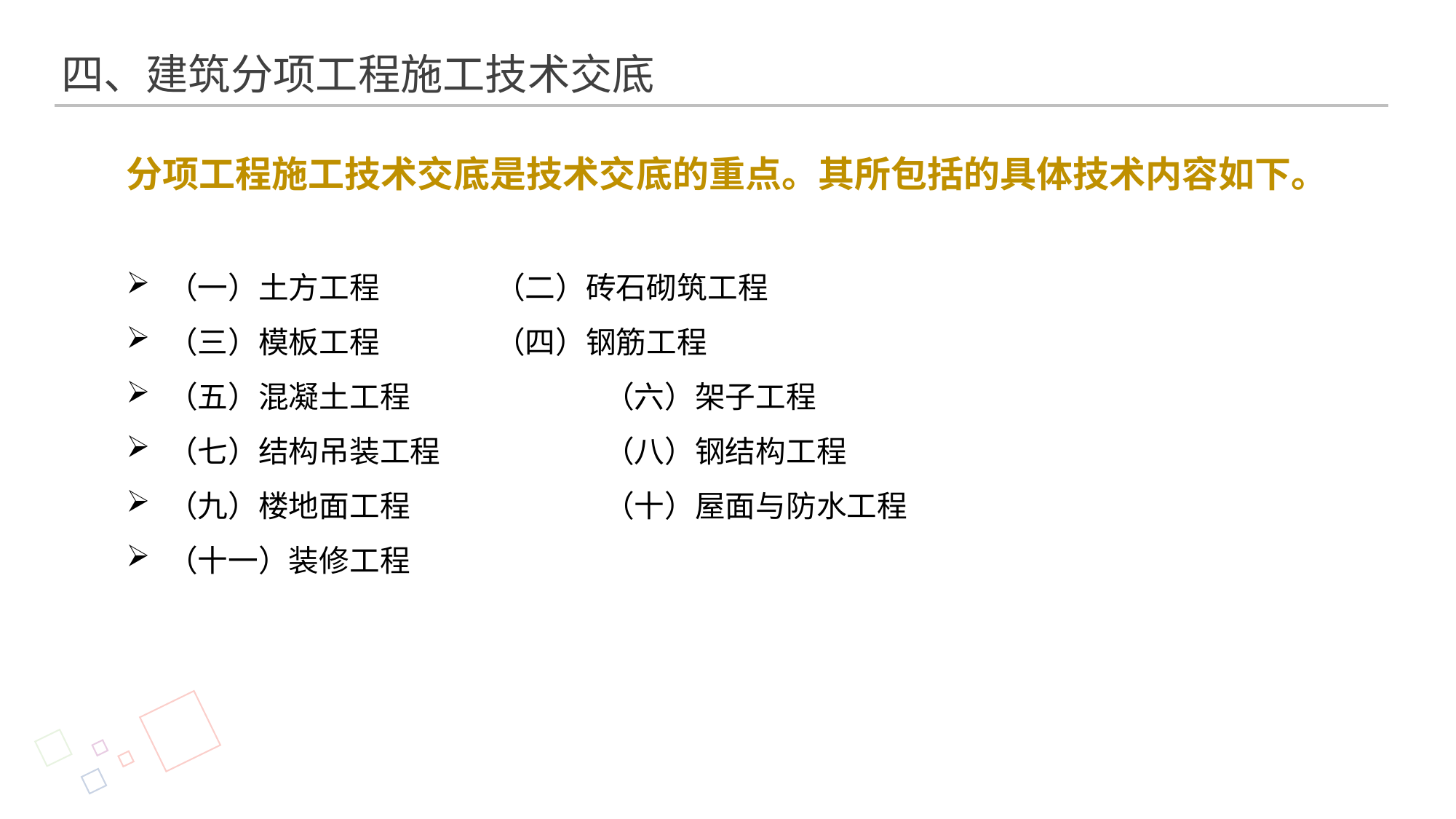

四、建筑分项工程施工技术交底
分项工程施工技术交底是技术交底的重点。其所包括的具体技术内容如下。
（一）土方工程		（二）砖石砌筑工程
（三）模板工程		（四）钢筋工程
（五）混凝土工程		（六）架子工程
（七）结构吊装工程		（八）钢结构工程
（九）楼地面工程		（十）屋面与防水工程
（十一）装修工程